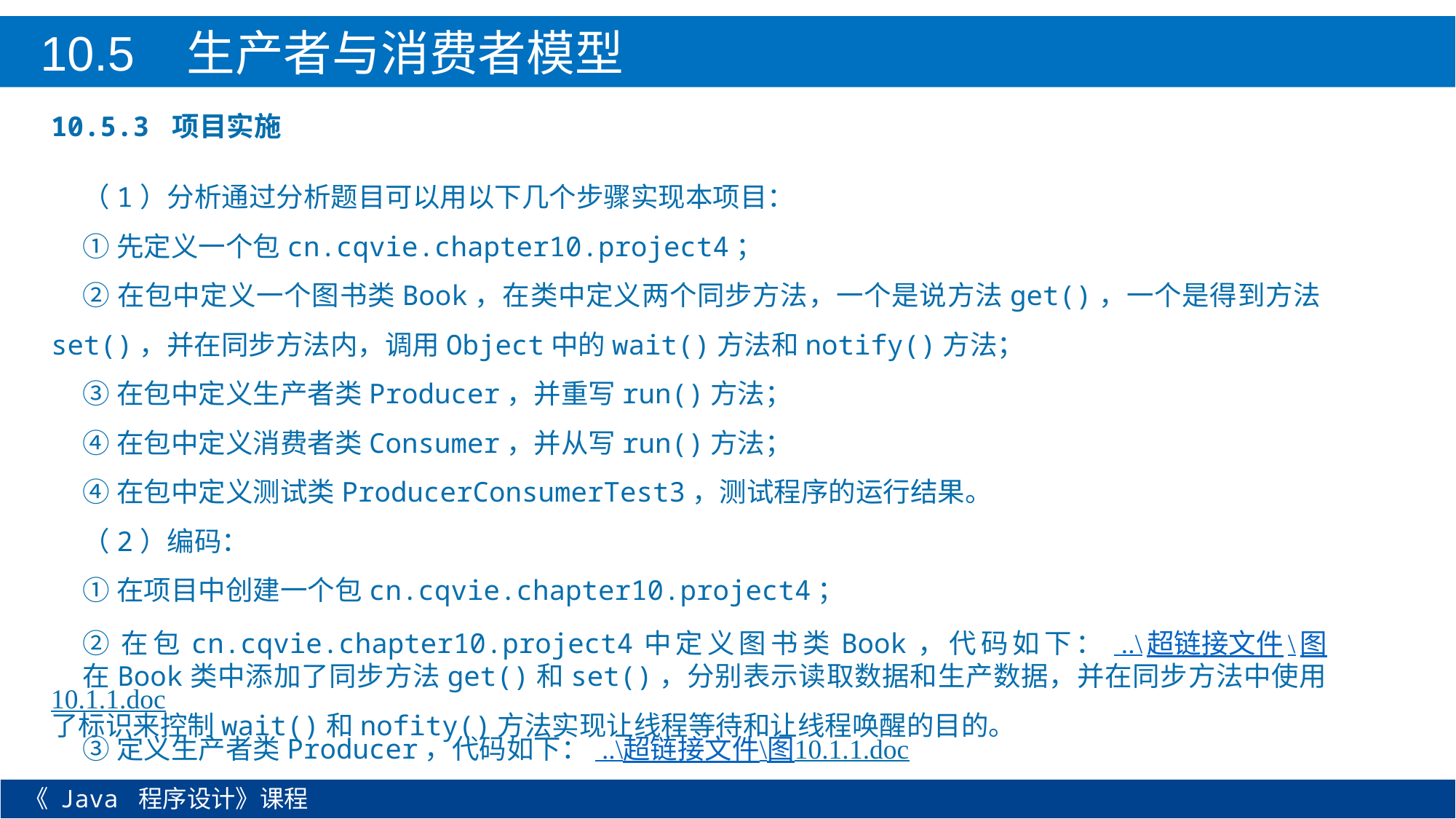

10.5   生产者与消费者模型
10.5.3 项目实施
（1）分析通过分析题目可以用以下几个步骤实现本项目：
①先定义一个包cn.cqvie.chapter10.project4；
②在包中定义一个图书类Book，在类中定义两个同步方法，一个是说方法get()，一个是得到方法set()，并在同步方法内，调用Object中的wait()方法和notify()方法；
③在包中定义生产者类Producer，并重写run()方法；
④在包中定义消费者类Consumer，并从写run()方法；
④在包中定义测试类ProducerConsumerTest3，测试程序的运行结果。
（2）编码：
①在项目中创建一个包cn.cqvie.chapter10.project4；
②在包cn.cqvie.chapter10.project4中定义图书类Book，代码如下： ..\超链接文件\图10.1.1.doc
在Book类中添加了同步方法get()和set()，分别表示读取数据和生产数据，并在同步方法中使用了标识来控制wait()和nofity()方法实现让线程等待和让线程唤醒的目的。
③定义生产者类Producer，代码如下： ..\超链接文件\图10.1.1.doc
《 Java 程序设计》课程